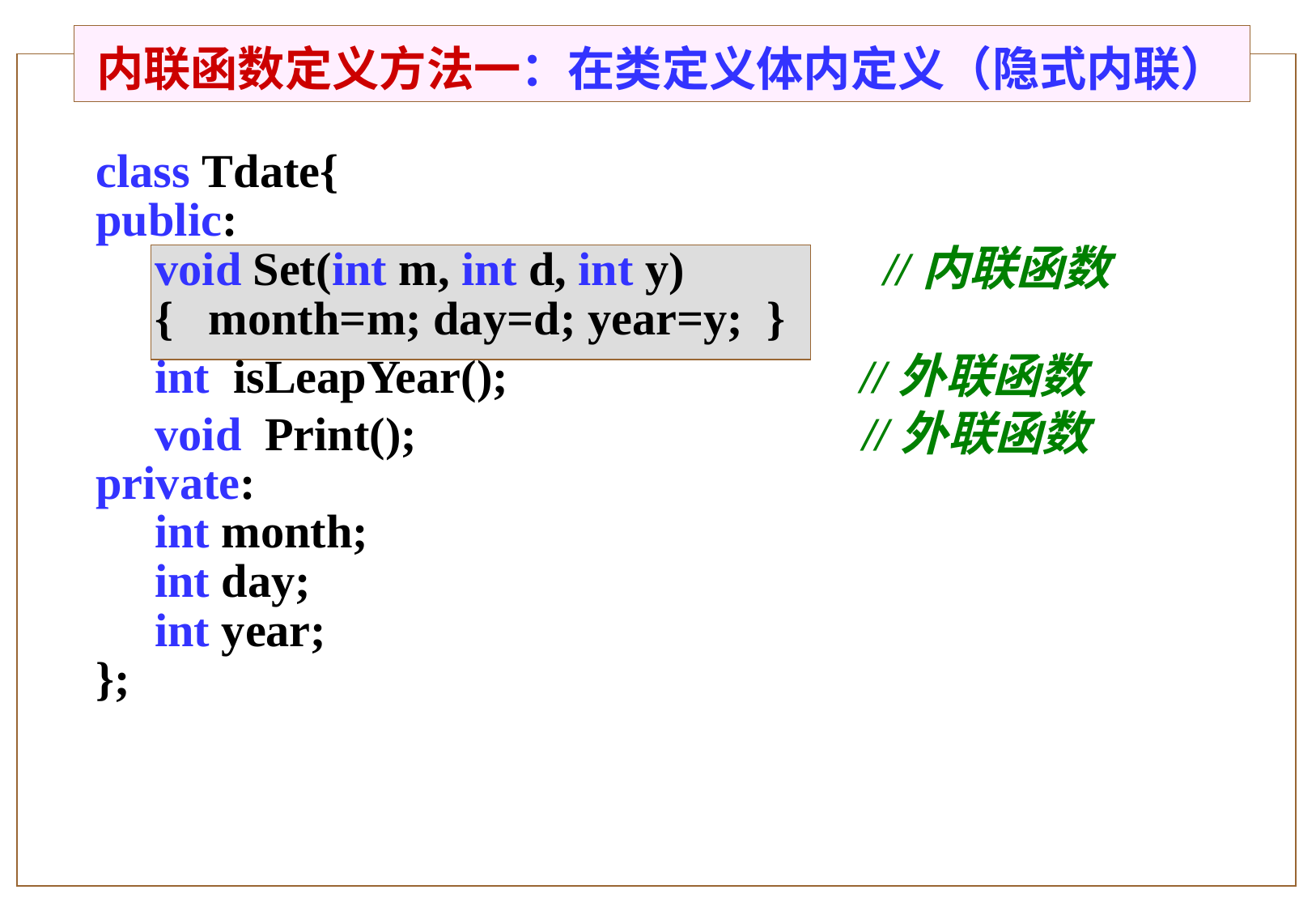

# 内联函数定义方法一：在类定义体内定义（隐式内联）

class Tdate{
public:
     void Set(int m, int d, int y)                 //内联函数
     {   month=m; day=d; year=y;  }
     int  isLeapYear();                              //外联函数
     void  Print();                                      //外联函数
private:
     int month;
     int day;
     int year;
};